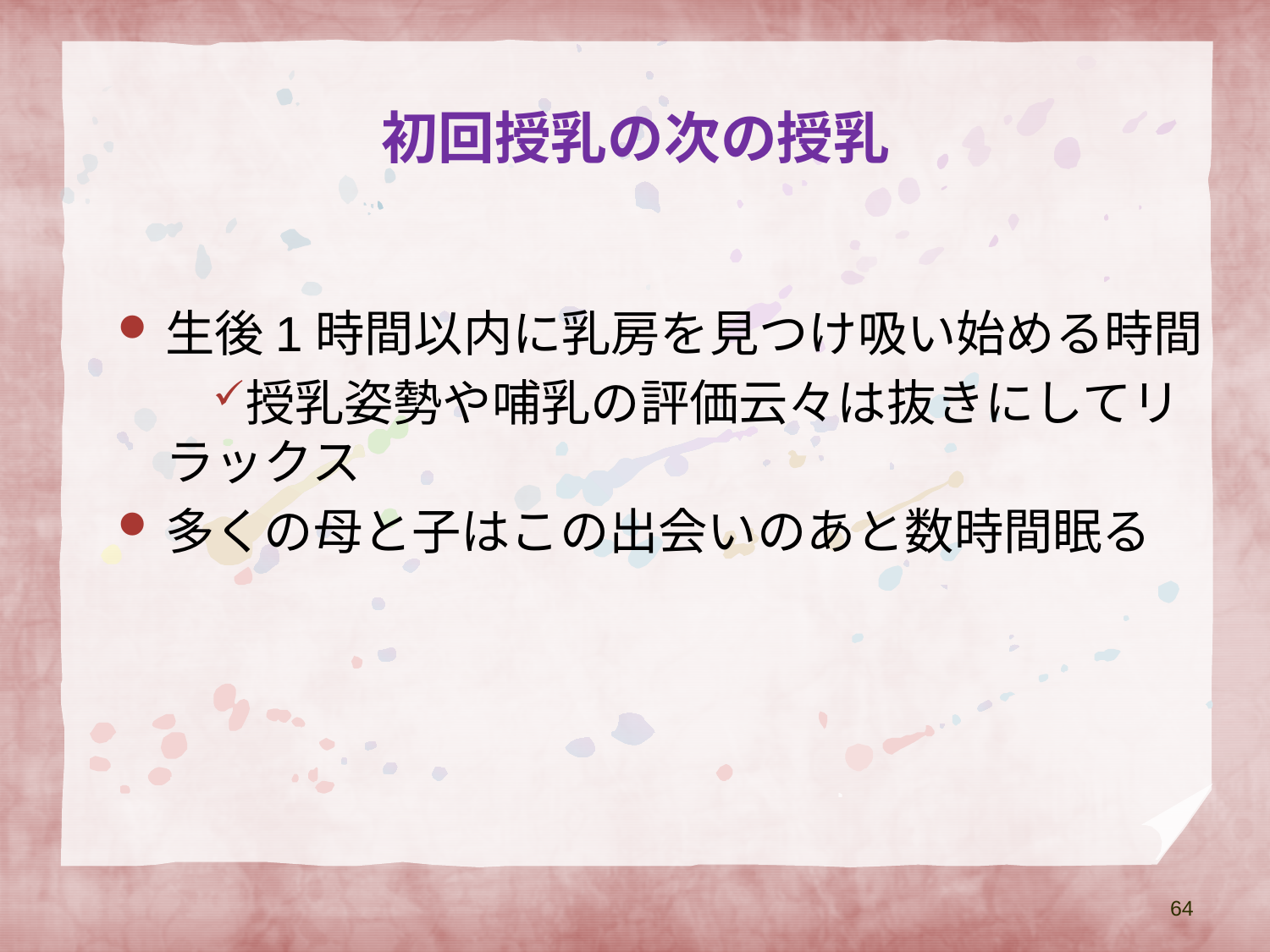

# 初回授乳の次の授乳
生後1時間以内に乳房を見つけ吸い始める時間
授乳姿勢や哺乳の評価云々は抜きにしてリラックス
多くの母と子はこの出会いのあと数時間眠る
64